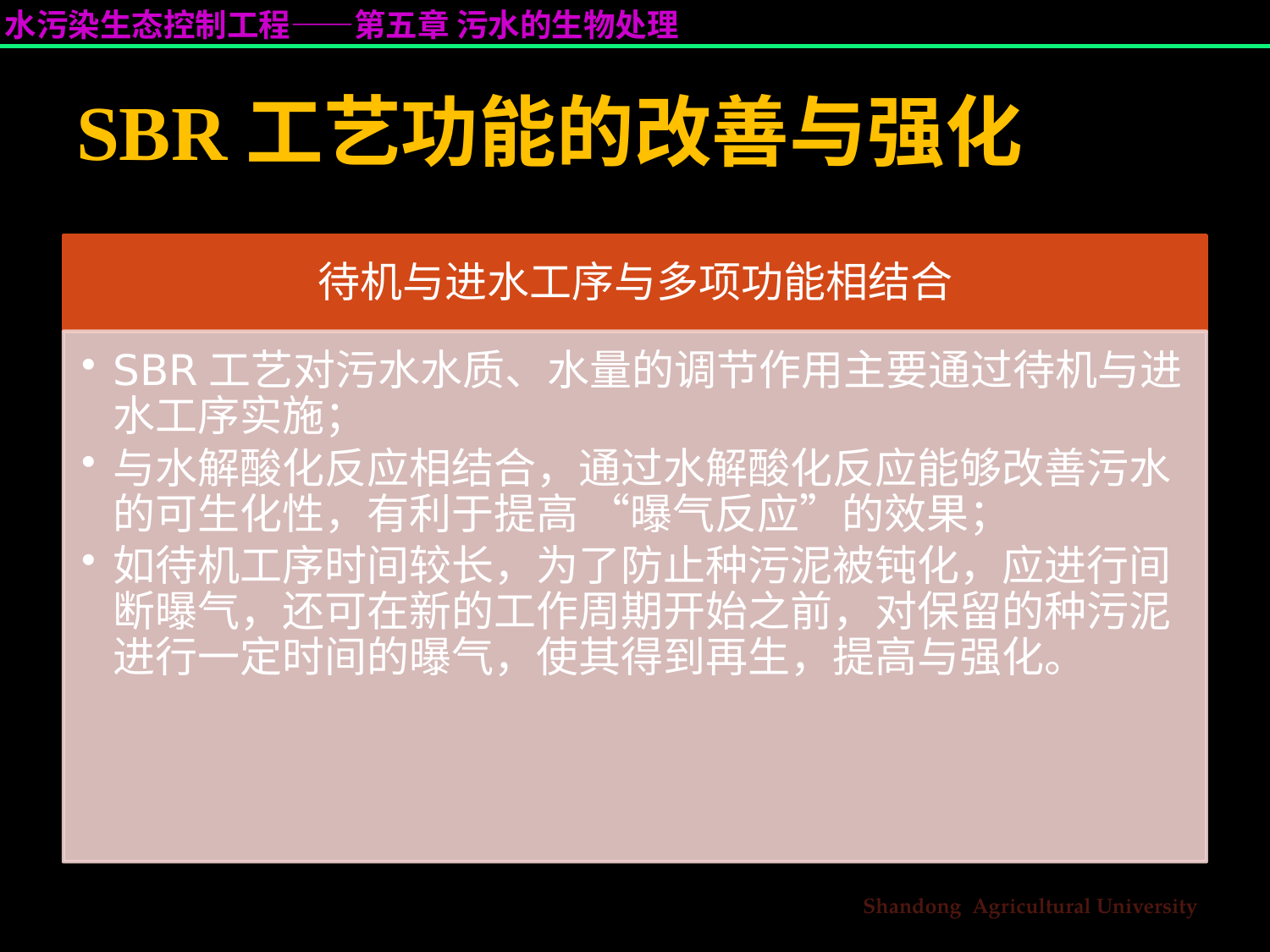

# SBR工艺功能的改善与强化
待机与进水工序与多项功能相结合
SBR工艺对污水水质、水量的调节作用主要通过待机与进水工序实施；
与水解酸化反应相结合，通过水解酸化反应能够改善污水的可生化性，有利于提高 “曝气反应”的效果；
如待机工序时间较长，为了防止种污泥被钝化，应进行间断曝气，还可在新的工作周期开始之前，对保留的种污泥进行一定时间的曝气，使其得到再生，提高与强化。